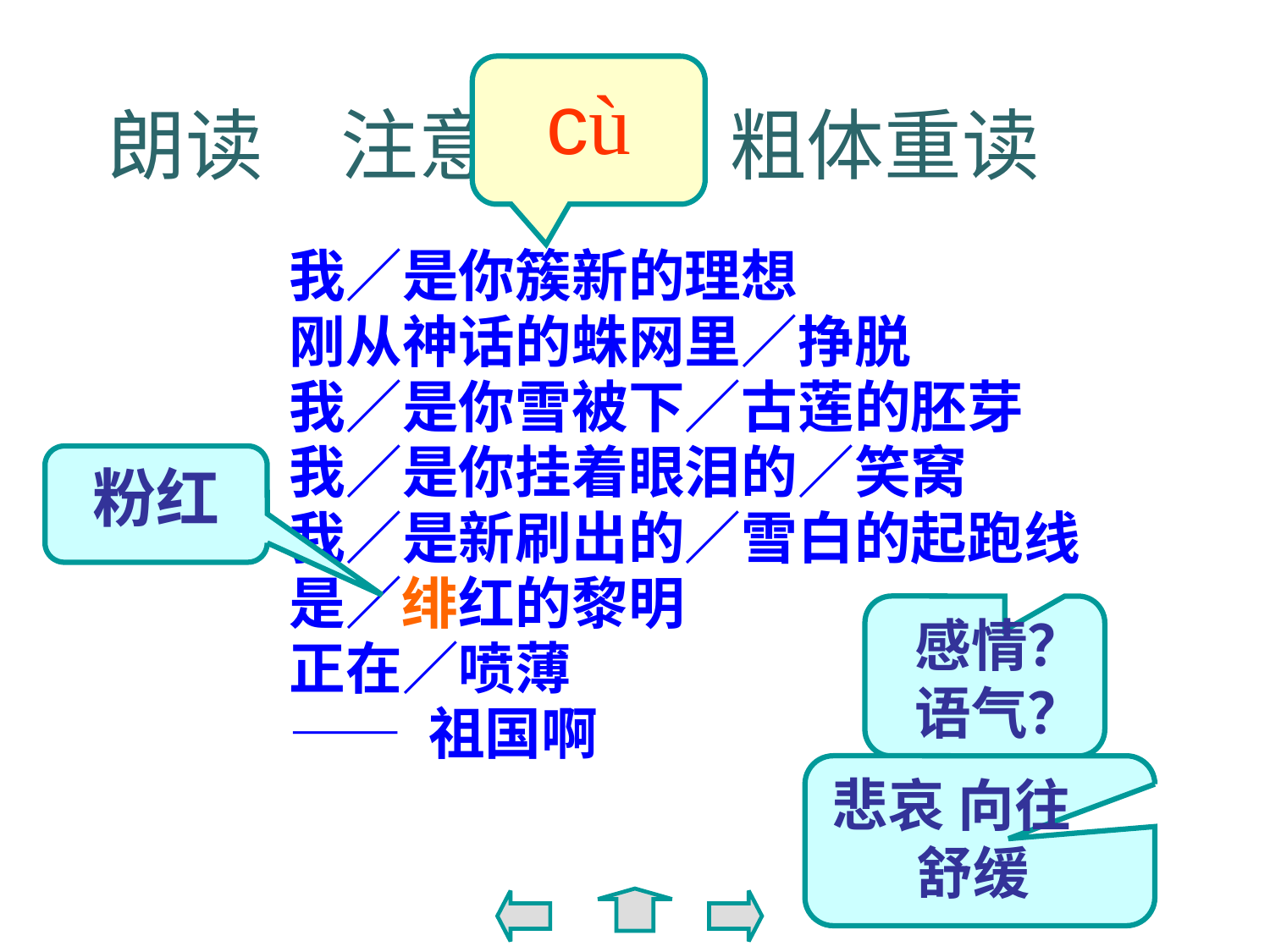

cù
朗读　注意节奏　粗体重读
我／是你簇新的理想
刚从神话的蛛网里／挣脱
我／是你雪被下／古莲的胚芽
我／是你挂着眼泪的／笑窝
我／是新刷出的／雪白的起跑线
是／绯红的黎明
正在／喷薄
—— 祖国啊
粉红
感情？
语气？
悲哀 向往　舒缓